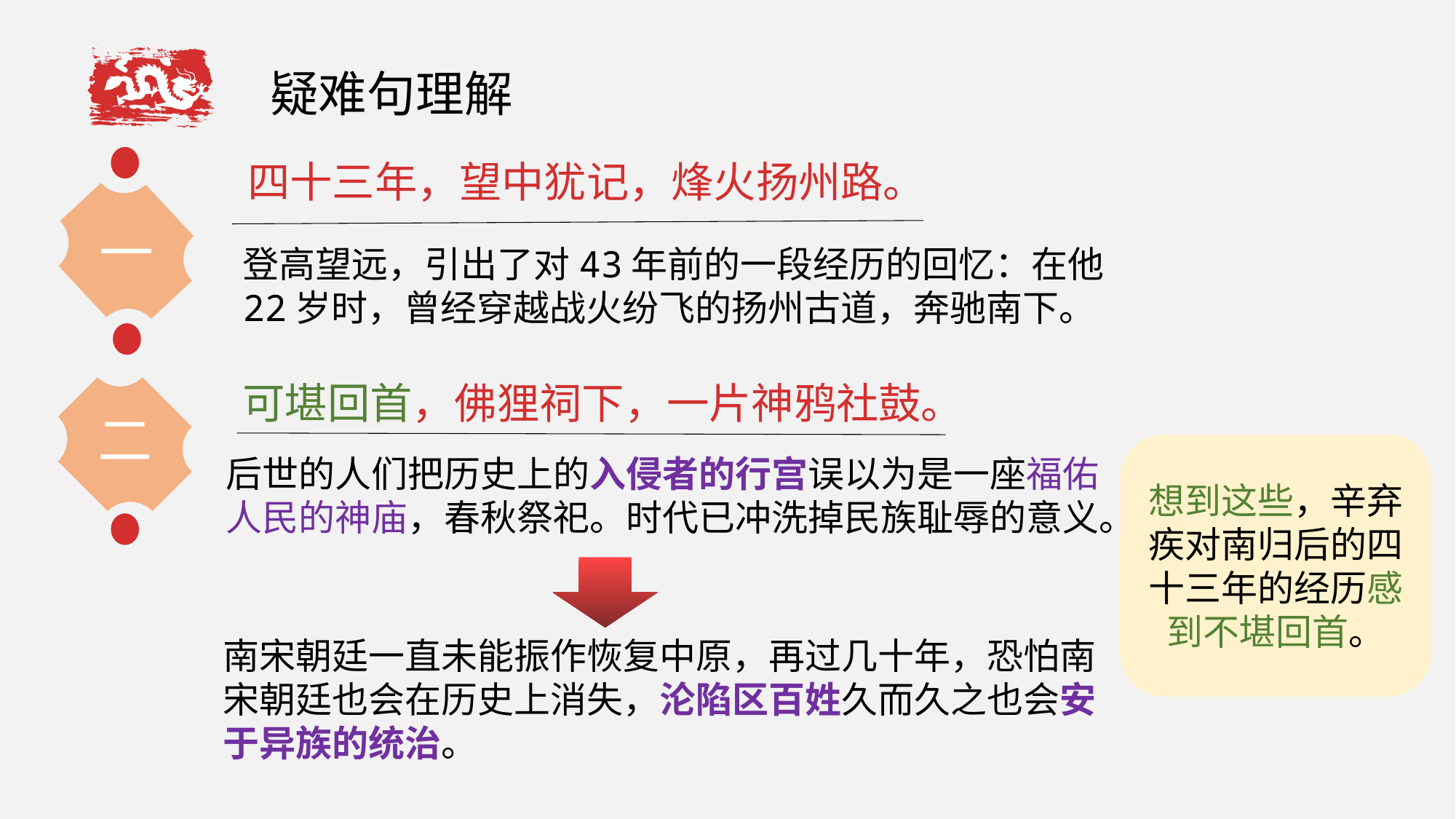

疑难句理解

一

二

四十三年，望中犹记，烽火扬州路。
登高望远，引出了对43年前的一段经历的回忆：在他22岁时，曾经穿越战火纷飞的扬州古道，奔驰南下。
可堪回首，佛狸祠下，一片神鸦社鼓。
想到这些，辛弃疾对南归后的四十三年的经历感到不堪回首。
后世的人们把历史上的入侵者的行宫误以为是一座福佑人民的神庙，春秋祭祀。时代已冲洗掉民族耻辱的意义。

南宋朝廷一直未能振作恢复中原，再过几十年，恐怕南宋朝廷也会在历史上消失，沦陷区百姓久而久之也会安于异族的统治。